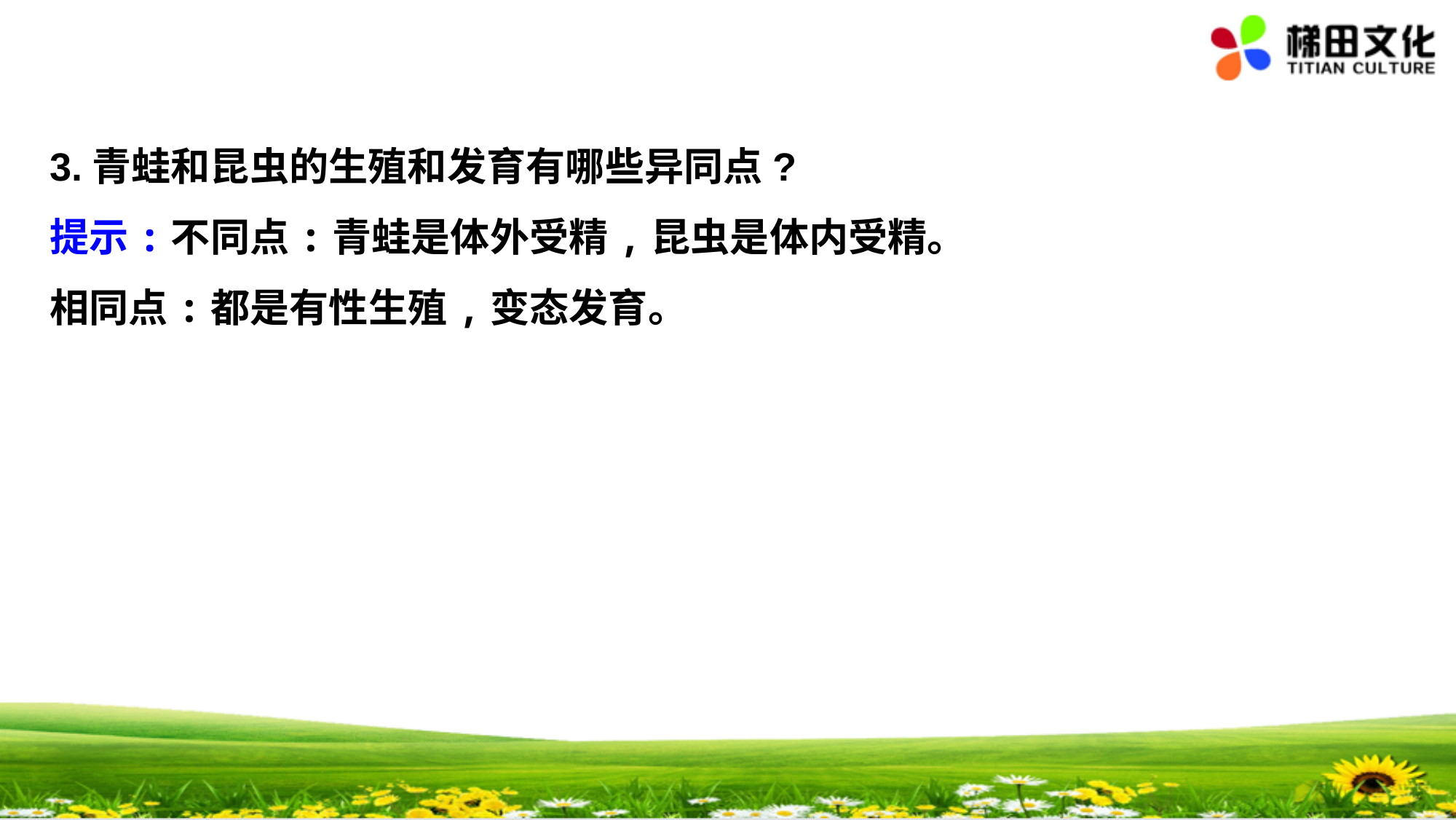

3.青蛙和昆虫的生殖和发育有哪些异同点?
提示:不同点:青蛙是体外受精,昆虫是体内受精。
相同点:都是有性生殖,变态发育。